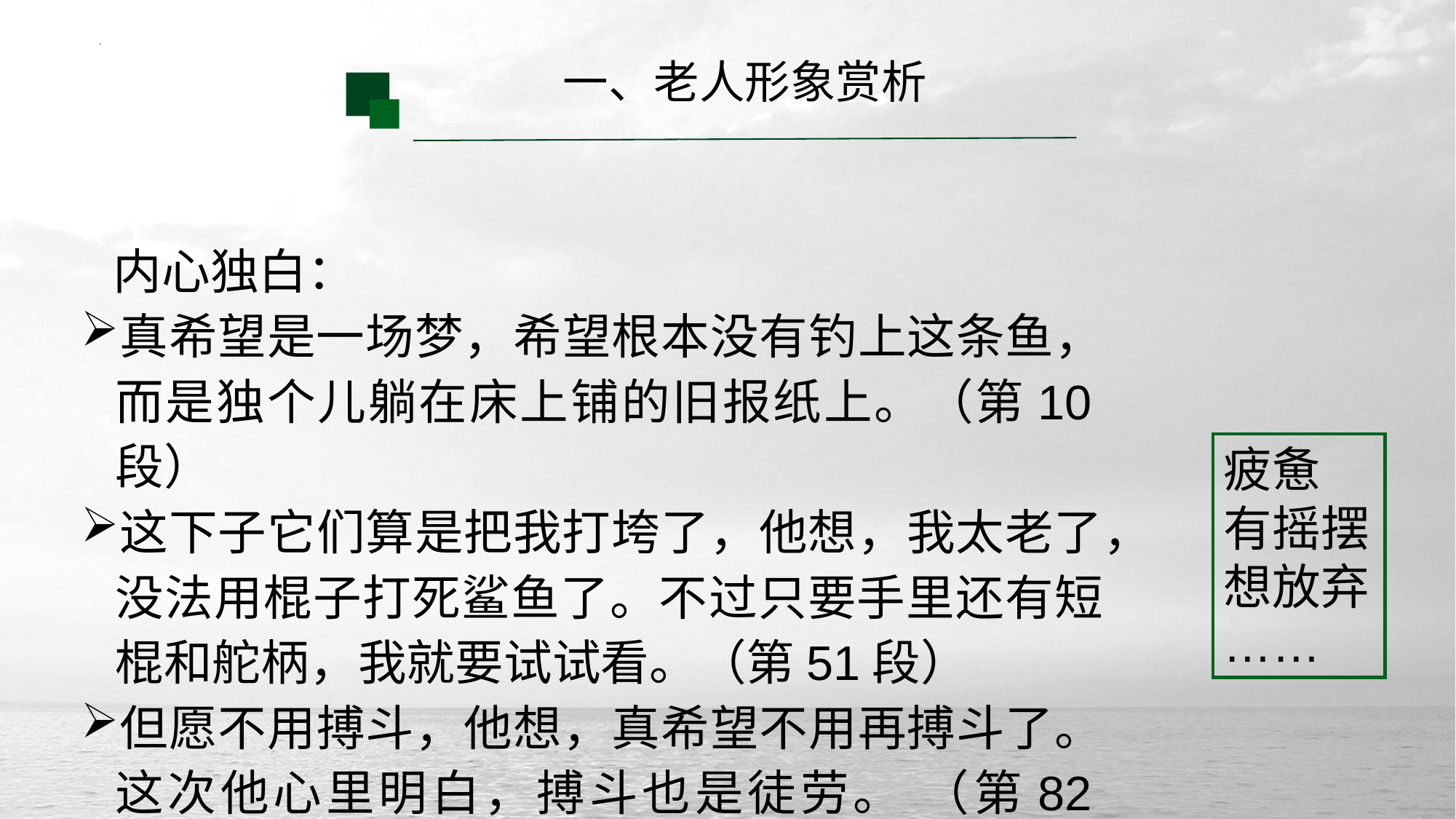

一、老人形象赏析

内心独白：
真希望是一场梦，希望根本没有钓上这条鱼，而是独个儿躺在床上铺的旧报纸上。（第10段）
这下子它们算是把我打垮了，他想，我太老了，没法用棍子打死鲨鱼了。不过只要手里还有短棍和舵柄，我就要试试看。（第51段）
但愿不用搏斗，他想，真希望不用再搏斗了。这次他心里明白，搏斗也是徒劳。 （第82段）

疲惫
有摇摆
想放弃
……